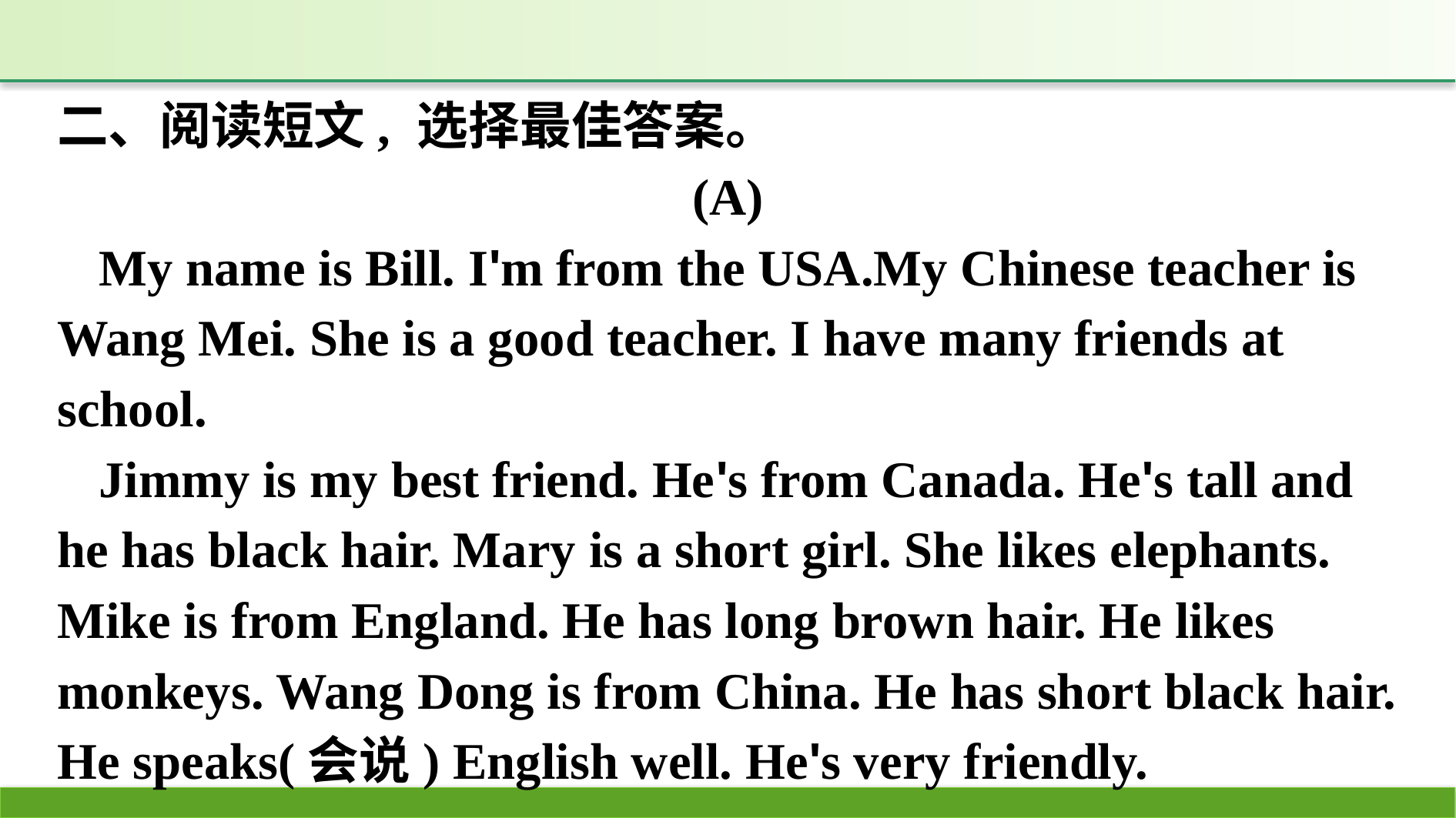

二、阅读短文, 选择最佳答案。
(A)
My name is Bill. I'm from the USA.My Chinese teacher is Wang Mei. She is a good teacher. I have many friends at school.
Jimmy is my best friend. He's from Canada. He's tall and he has black hair. Mary is a short girl. She likes elephants. Mike is from England. He has long brown hair. He likes monkeys. Wang Dong is from China. He has short black hair. He speaks(会说) English well. He's very friendly.